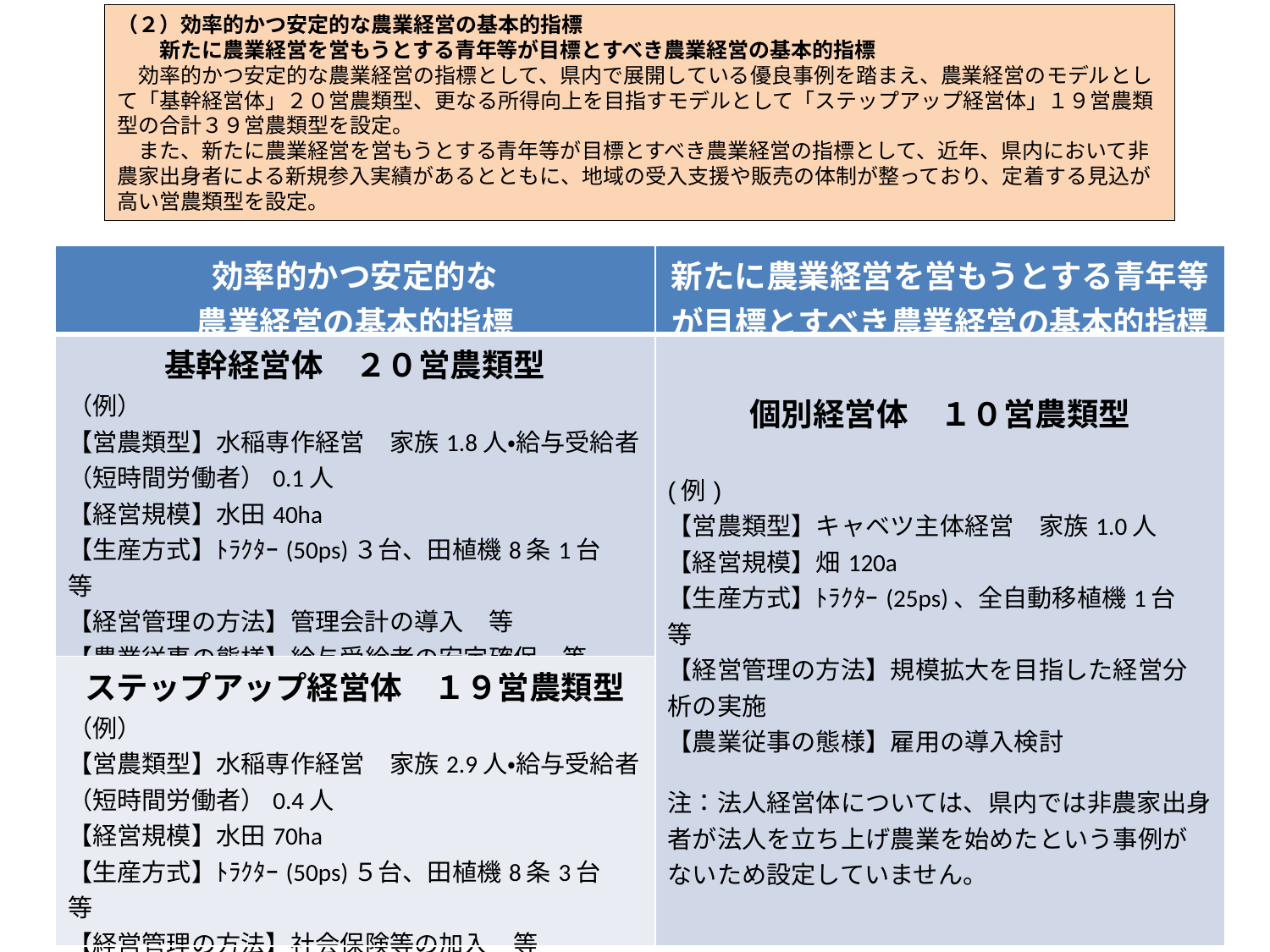

（２）効率的かつ安定的な農業経営の基本的指標
　　新たに農業経営を営もうとする青年等が目標とすべき農業経営の基本的指標
　効率的かつ安定的な農業経営の指標として、県内で展開している優良事例を踏まえ、農業経営のモデルとして「基幹経営体」２０営農類型、更なる所得向上を目指すモデルとして「ステップアップ経営体」１９営農類型の合計３９営農類型を設定。
　また、新たに農業経営を営もうとする青年等が目標とすべき農業経営の指標として、近年、県内において非農家出身者による新規参入実績があるとともに、地域の受入支援や販売の体制が整っており、定着する見込が高い営農類型を設定。
| 効率的かつ安定的な 農業経営の基本的指標 | 新たに農業経営を営もうとする青年等が目標とすべき農業経営の基本的指標 |
| --- | --- |
| 基幹経営体　２０営農類型 （例） 【営農類型】水稲専作経営　家族1.8人・給与受給者（短時間労働者）0.1人 【経営規模】水田40ha　 【生産方式】ﾄﾗｸﾀｰ(50ps)３台、田植機8条1台　等 【経営管理の方法】管理会計の導入　等 【農業従事の態様】給与受給者の安定確保　等 | 個別経営体　１０営農類型 (例) 【営農類型】キャベツ主体経営　家族1.0人 【経営規模】畑120a 【生産方式】ﾄﾗｸﾀｰ(25ps)、全自動移植機1台　等 【経営管理の方法】規模拡大を目指した経営分析の実施 【農業従事の態様】雇用の導入検討 注：法人経営体については、県内では非農家出身者が法人を立ち上げ農業を始めたという事例がないため設定していません。 |
| ステップアップ経営体　１９営農類型 （例） 【営農類型】水稲専作経営　家族2.9人・給与受給者（短時間労働者）0.4人 【経営規模】水田70ha　 【生産方式】ﾄﾗｸﾀｰ(50ps)５台、田植機8条3台　等 【経営管理の方法】社会保険等の加入　等 【農業従事の態様】給与受給者の安定確保　等 |  |